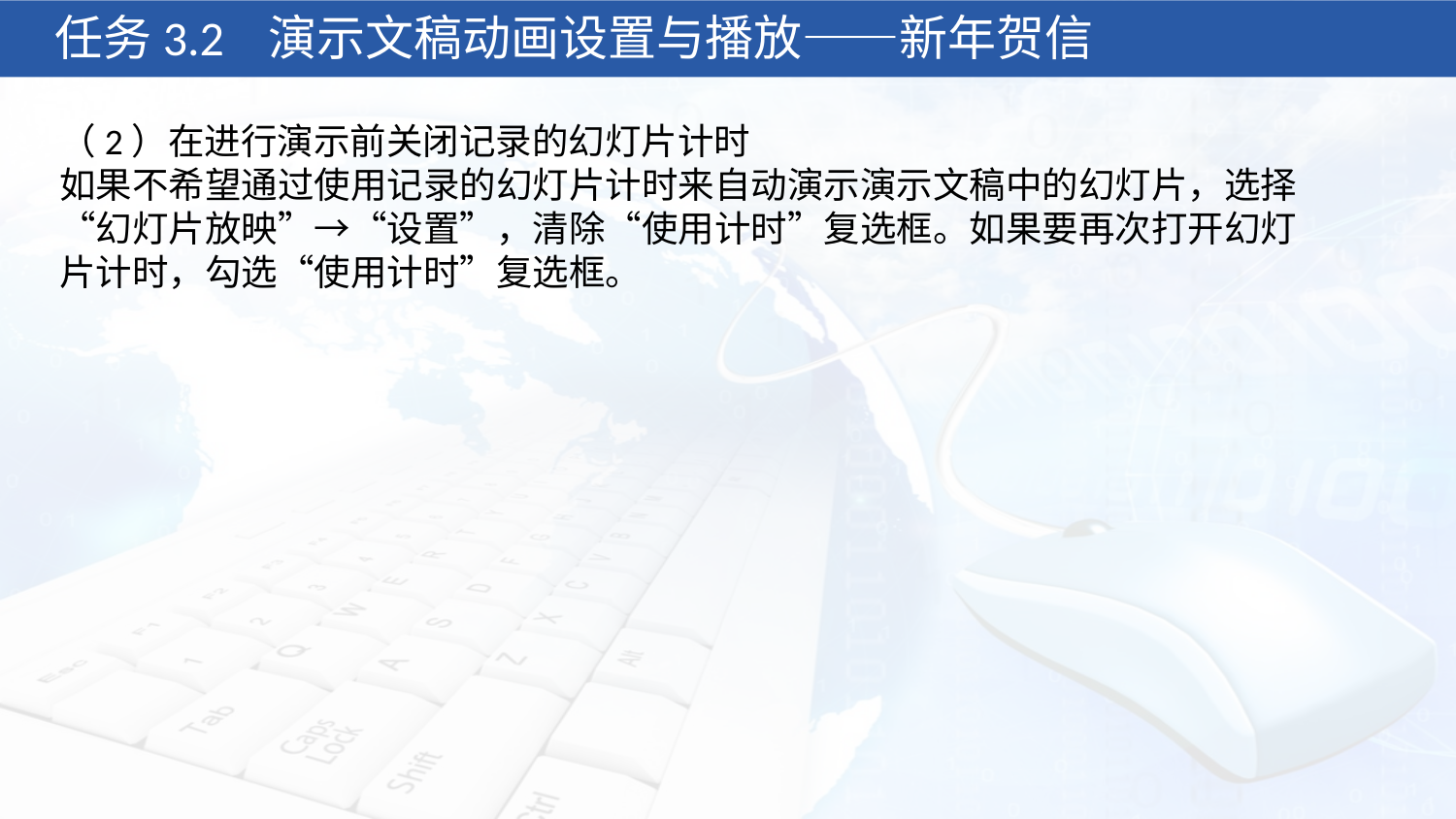

任务3.2   演示文稿动画设置与播放——新年贺信
（2）在进行演示前关闭记录的幻灯片计时
如果不希望通过使用记录的幻灯片计时来自动演示演示文稿中的幻灯片，选择“幻灯片放映”→“设置”，清除“使用计时”复选框。如果要再次打开幻灯片计时，勾选“使用计时”复选框。